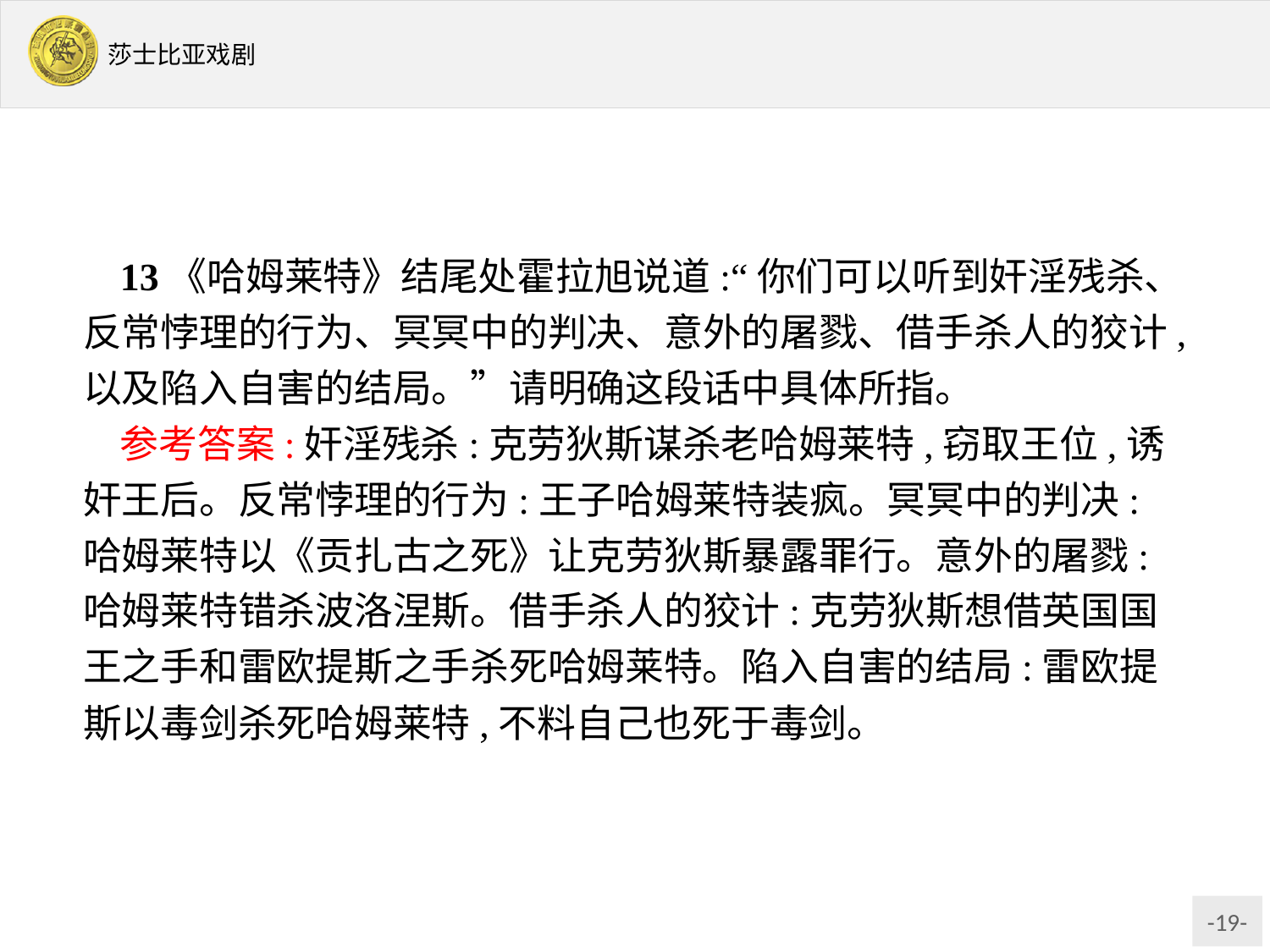

13《哈姆莱特》结尾处霍拉旭说道:“你们可以听到奸淫残杀、反常悖理的行为、冥冥中的判决、意外的屠戮、借手杀人的狡计,以及陷入自害的结局。”请明确这段话中具体所指。
参考答案:奸淫残杀:克劳狄斯谋杀老哈姆莱特,窃取王位,诱奸王后。反常悖理的行为:王子哈姆莱特装疯。冥冥中的判决:哈姆莱特以《贡扎古之死》让克劳狄斯暴露罪行。意外的屠戮:哈姆莱特错杀波洛涅斯。借手杀人的狡计:克劳狄斯想借英国国王之手和雷欧提斯之手杀死哈姆莱特。陷入自害的结局:雷欧提斯以毒剑杀死哈姆莱特,不料自己也死于毒剑。